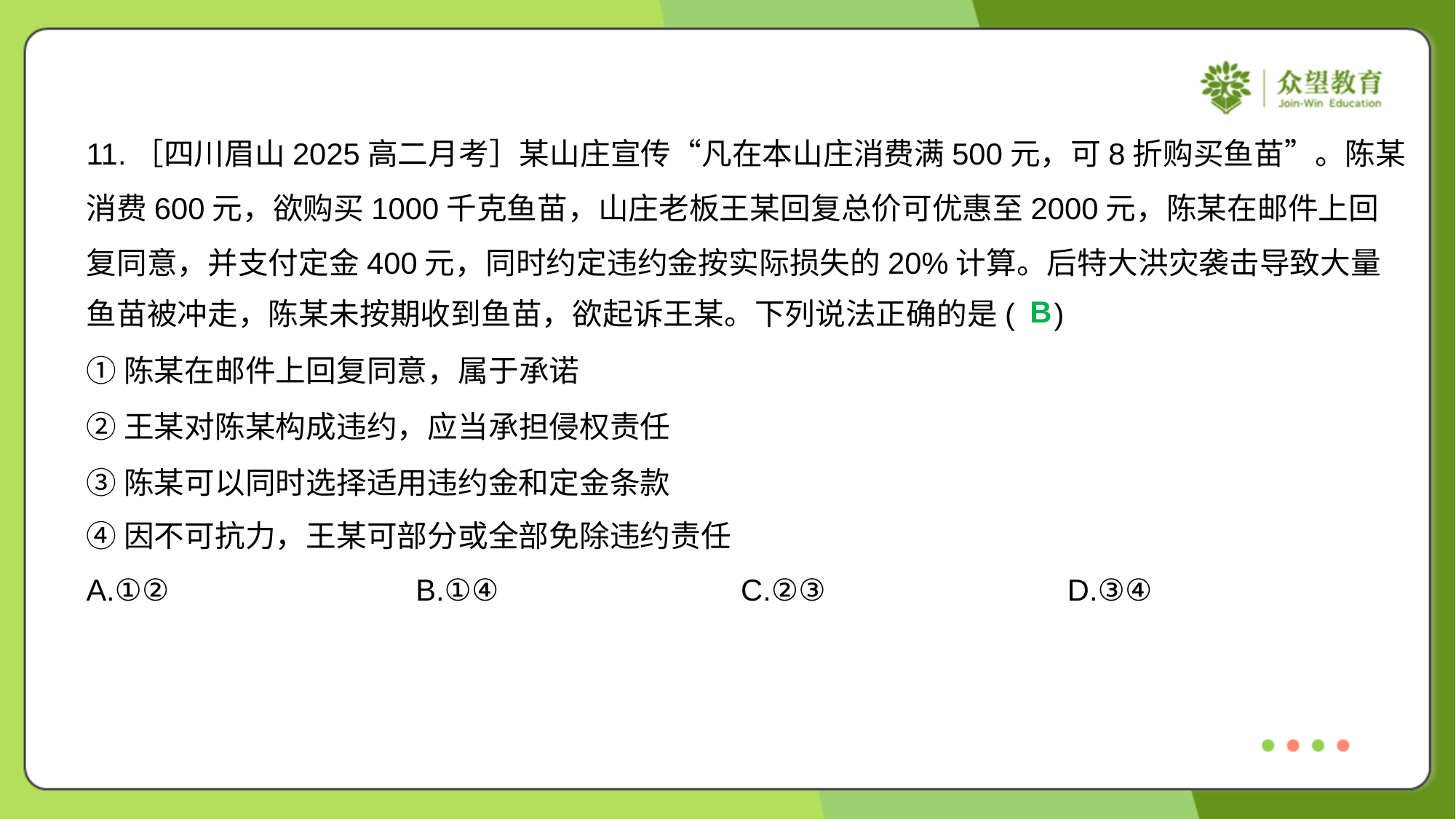

11.［四川眉山2025高二月考］某山庄宣传“凡在本山庄消费满500元，可8折购买鱼苗”。陈某
消费600元，欲购买1000千克鱼苗，山庄老板王某回复总价可优惠至2000元，陈某在邮件上回
复同意，并支付定金400元，同时约定违约金按实际损失的20%计算。后特大洪灾袭击导致大量
鱼苗被冲走，陈某未按期收到鱼苗，欲起诉王某。下列说法正确的是(     )
B
①陈某在邮件上回复同意，属于承诺
②王某对陈某构成违约，应当承担侵权责任
③陈某可以同时选择适用违约金和定金条款
④因不可抗力，王某可部分或全部免除违约责任
A.①②	B.①④	C.②③	D.③④